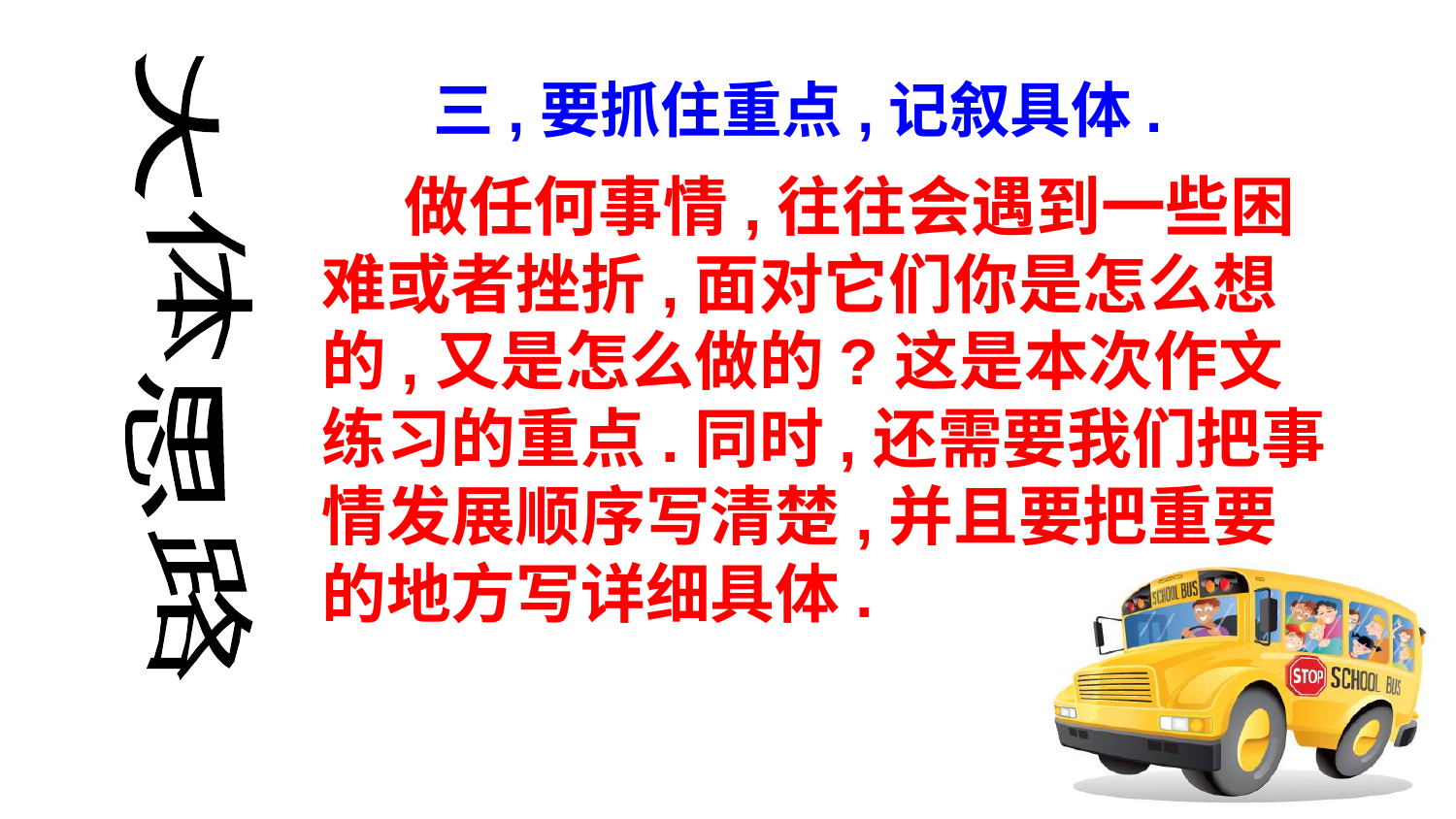

# 第三,要抓住重点,记叙具体.
              做任何事情,往往会遇到一些困难或者挫折,面对它们你是怎么想的,又是怎么做的?这是本次作文练习的重点.同时,还需要我们把事情发展顺序写清楚,并且要把重要的地方写详细具体.

大体思路